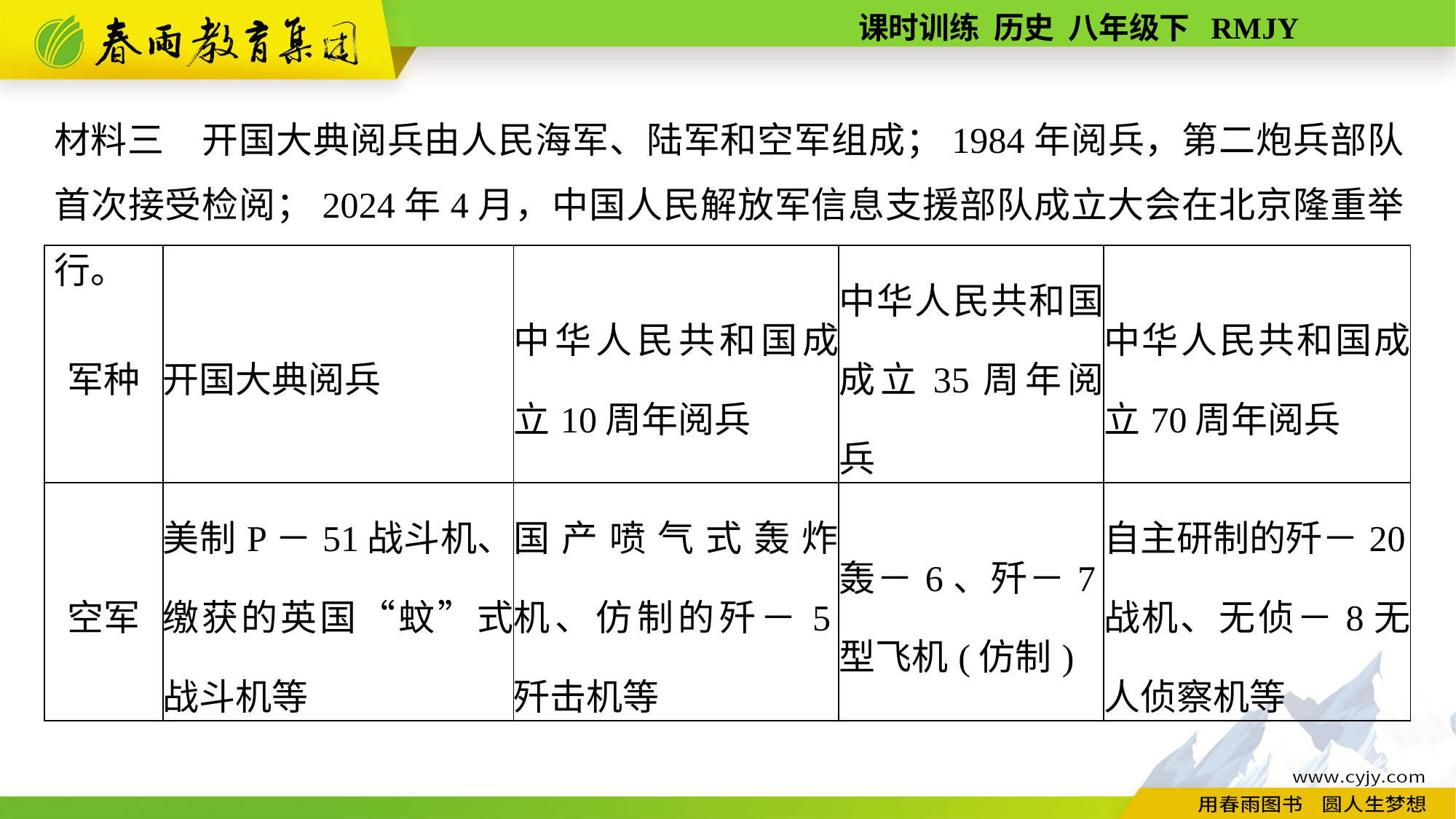

材料三　开国大典阅兵由人民海军、陆军和空军组成；1984年阅兵，第二炮兵部队首次接受检阅；2024年4月，中国人民解放军信息支援部队成立大会在北京隆重举行。
| 军种 | 开国大典阅兵 | 中华人民共和国成立10周年阅兵 | 中华人民共和国成立35周年阅兵 | 中华人民共和国成立70周年阅兵 |
| --- | --- | --- | --- | --- |
| 空军 | 美制P－51战斗机、缴获的英国“蚊”式战斗机等 | 国产喷气式轰炸机、仿制的歼－5歼击机等 | 轰－6、歼－7型飞机(仿制) | 自主研制的歼－20战机、无侦－8无人侦察机等 |